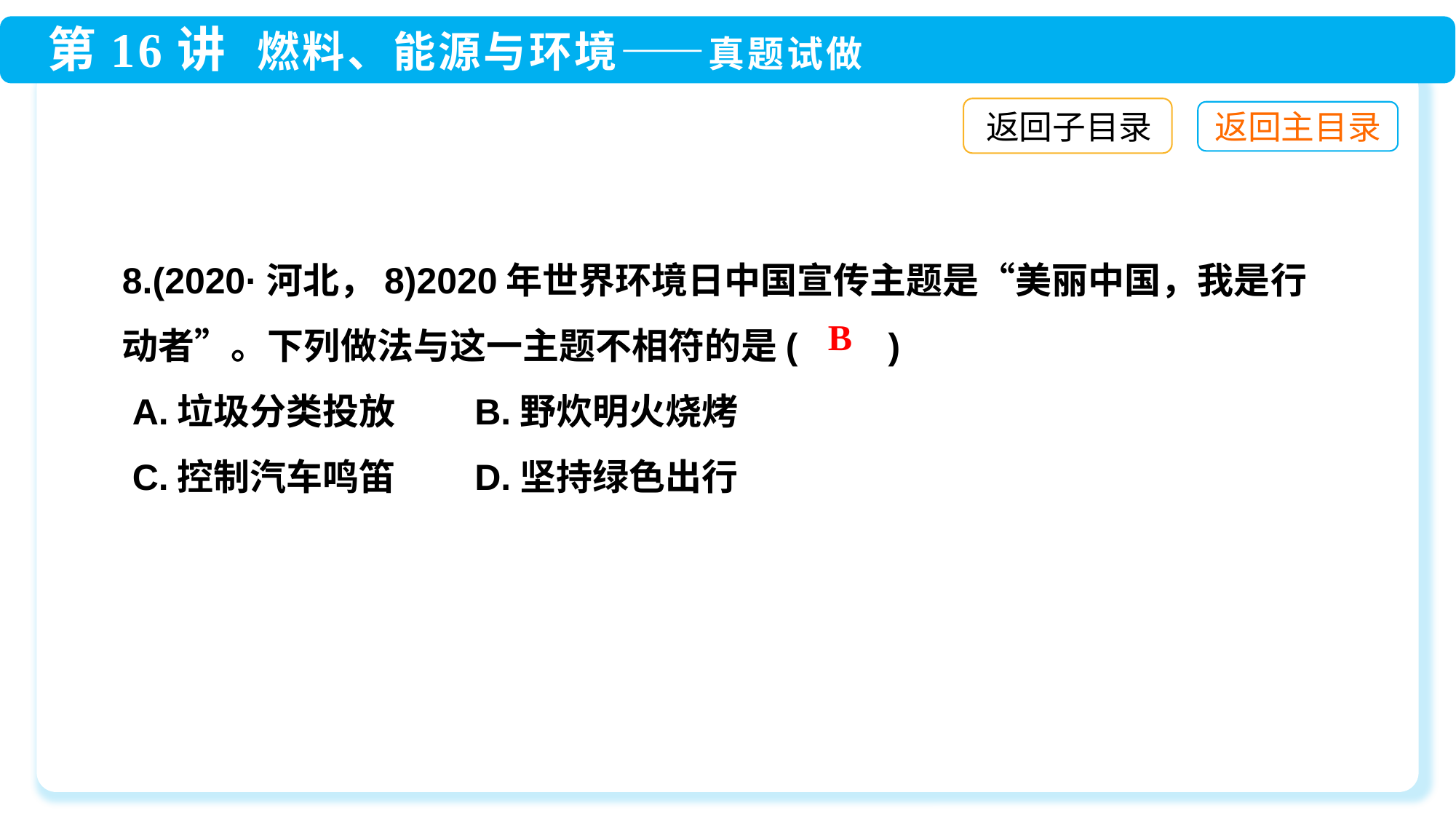

返回子目录

8.(2020·河北，8)2020年世界环境日中国宣传主题是“美丽中国，我是行动者”。下列做法与这一主题不相符的是(　　)
 A.垃圾分类投放	  B.野炊明火烧烤
 C.控制汽车鸣笛	  D.坚持绿色出行
B